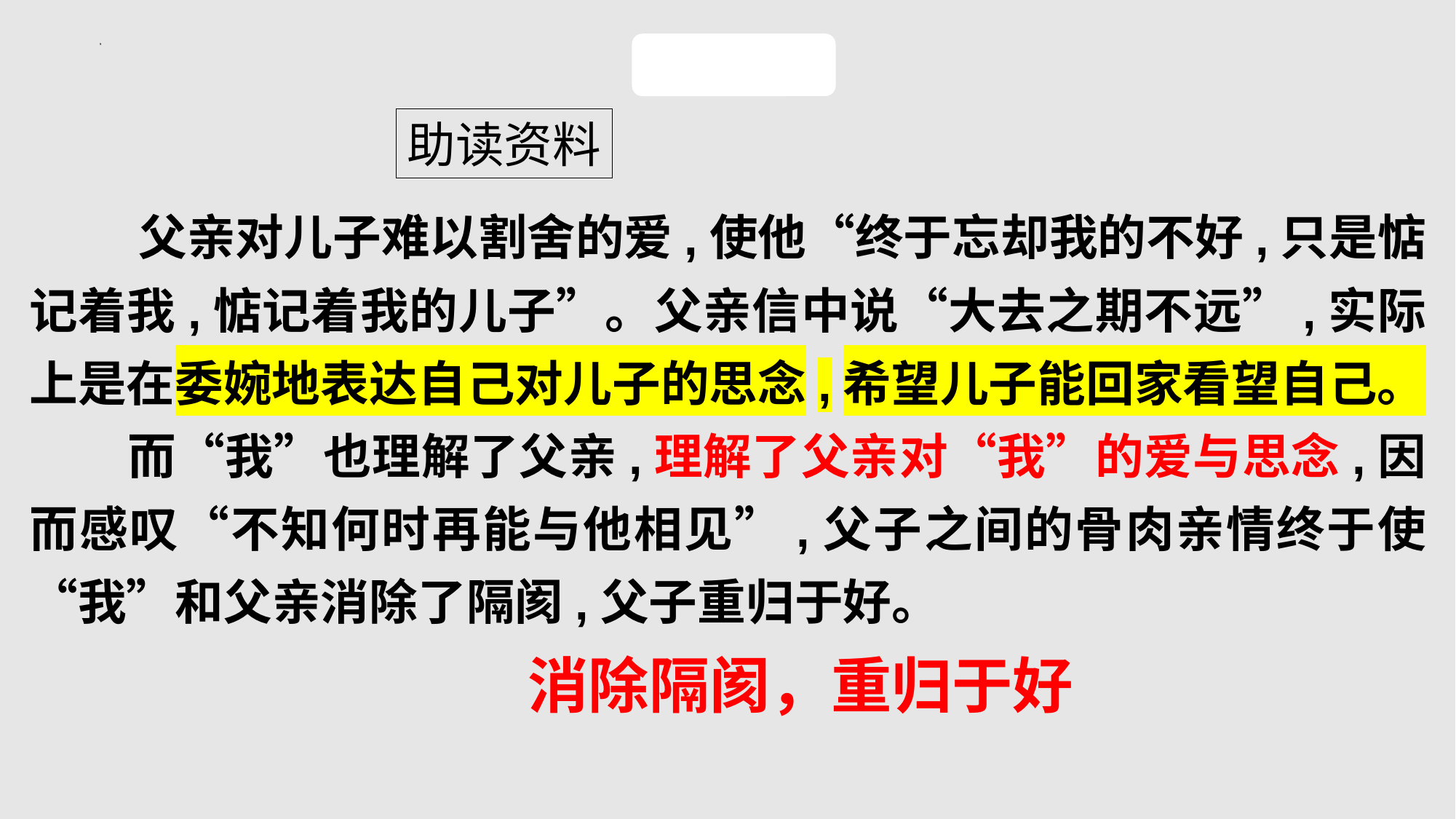

助读资料
　　父亲对儿子难以割舍的爱,使他“终于忘却我的不好,只是惦记着我,惦记着我的儿子”。父亲信中说“大去之期不远”,实际上是在委婉地表达自己对儿子的思念,希望儿子能回家看望自己。
　　而“我”也理解了父亲,理解了父亲对“我”的爱与思念,因而感叹“不知何时再能与他相见”,父子之间的骨肉亲情终于使“我”和父亲消除了隔阂,父子重归于好。
点击添加文本
点击添加文本
点击添加文本
消除隔阂，重归于好
点击添加文本